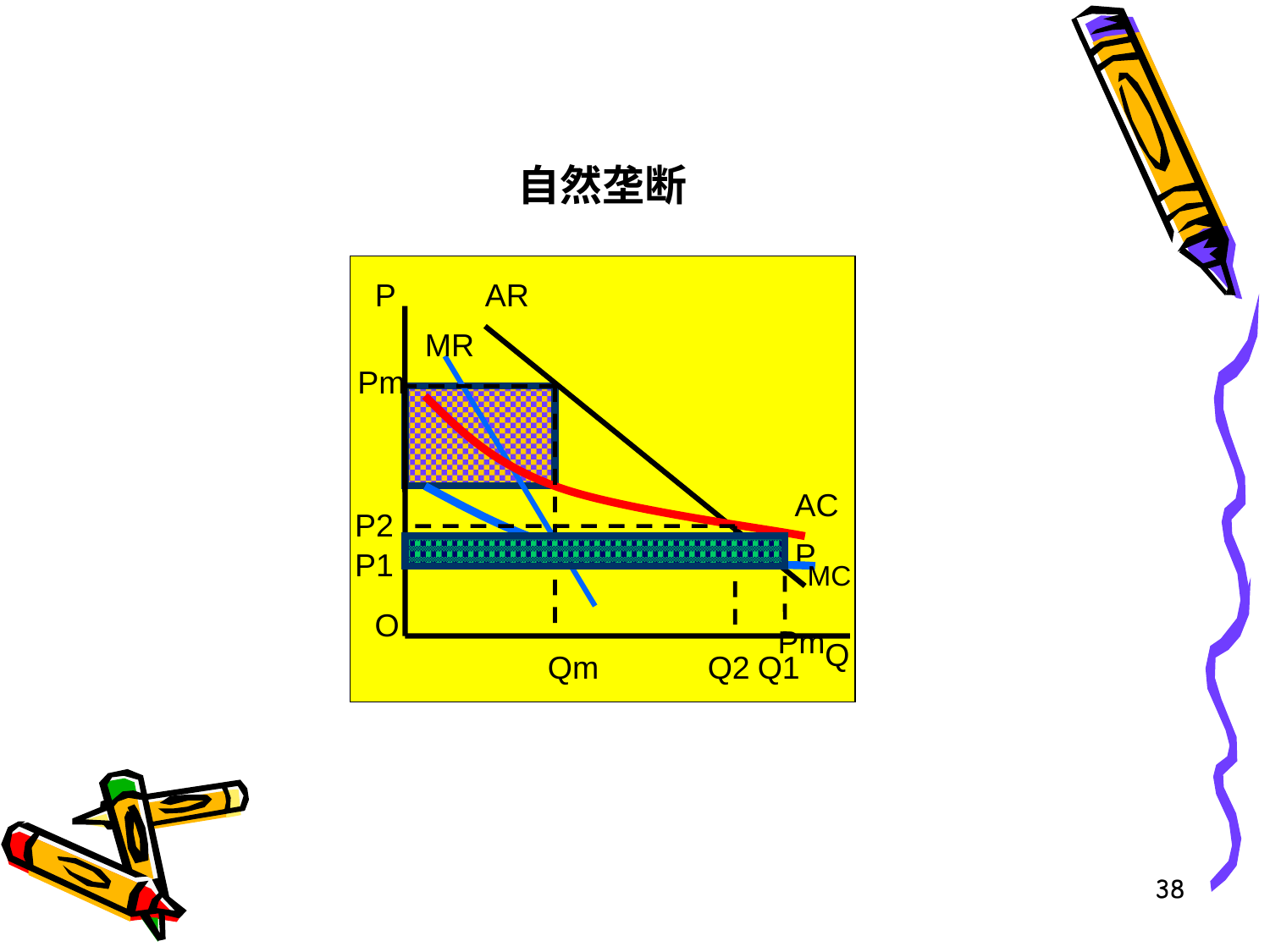

# 自然垄断

P
AR

MR

Pm

AC

P2

Q2
P

P1

Q1
MC
O
Pm
Q

Qm
38